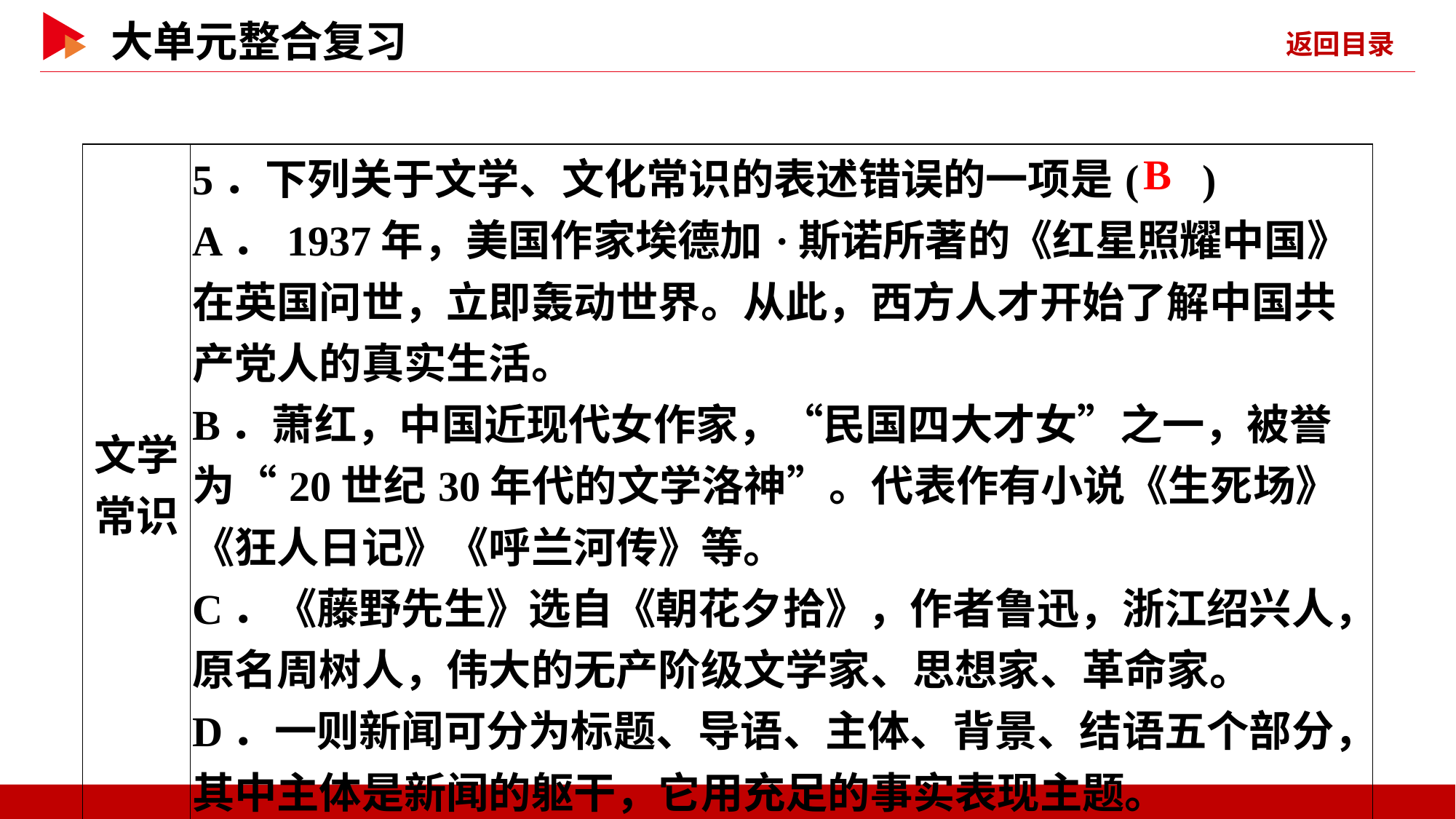

| 文学 常识 | 5．下列关于文学、文化常识的表述错误的一项是( ) A．1937年，美国作家埃德加·斯诺所著的《红星照耀中国》在英国问世，立即轰动世界。从此，西方人才开始了解中国共产党人的真实生活。 B．萧红，中国近现代女作家，“民国四大才女”之一，被誉为“20世纪30年代的文学洛神”。代表作有小说《生死场》《狂人日记》《呼兰河传》等。 C．《藤野先生》选自《朝花夕拾》，作者鲁迅，浙江绍兴人，原名周树人，伟大的无产阶级文学家、思想家、革命家。 D．一则新闻可分为标题、导语、主体、背景、结语五个部分，其中主体是新闻的躯干，它用充足的事实表现主题。 |
| --- | --- |
   B